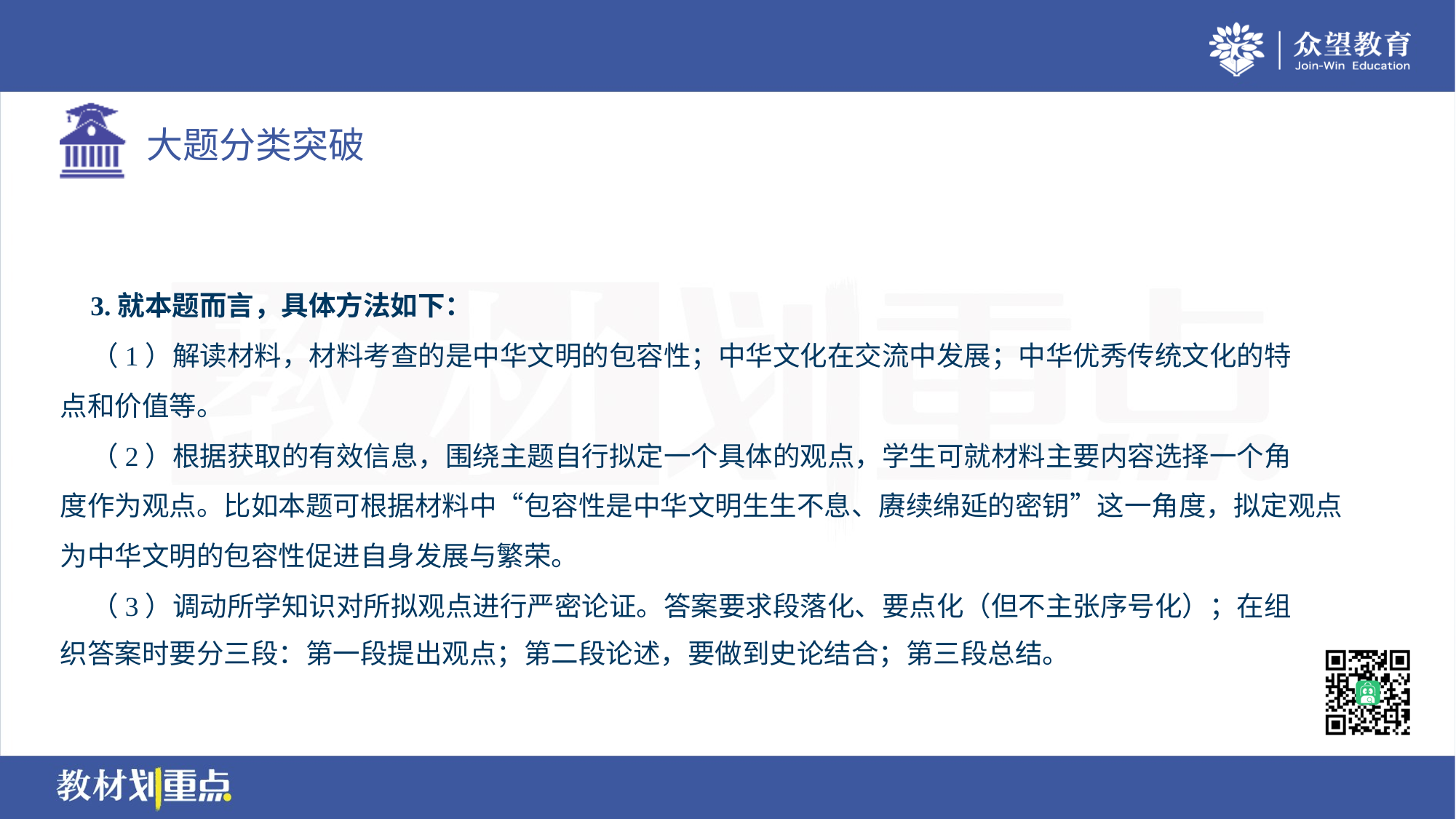

3.就本题而言，具体方法如下：
    （1）解读材料，材料考查的是中华文明的包容性；中华文化在交流中发展；中华优秀传统文化的特
点和价值等。
    （2）根据获取的有效信息，围绕主题自行拟定一个具体的观点，学生可就材料主要内容选择一个角
度作为观点。比如本题可根据材料中“包容性是中华文明生生不息、赓续绵延的密钥”这一角度，拟定观点
为中华文明的包容性促进自身发展与繁荣。
    （3）调动所学知识对所拟观点进行严密论证。答案要求段落化、要点化（但不主张序号化）；在组
织答案时要分三段：第一段提出观点；第二段论述，要做到史论结合；第三段总结。